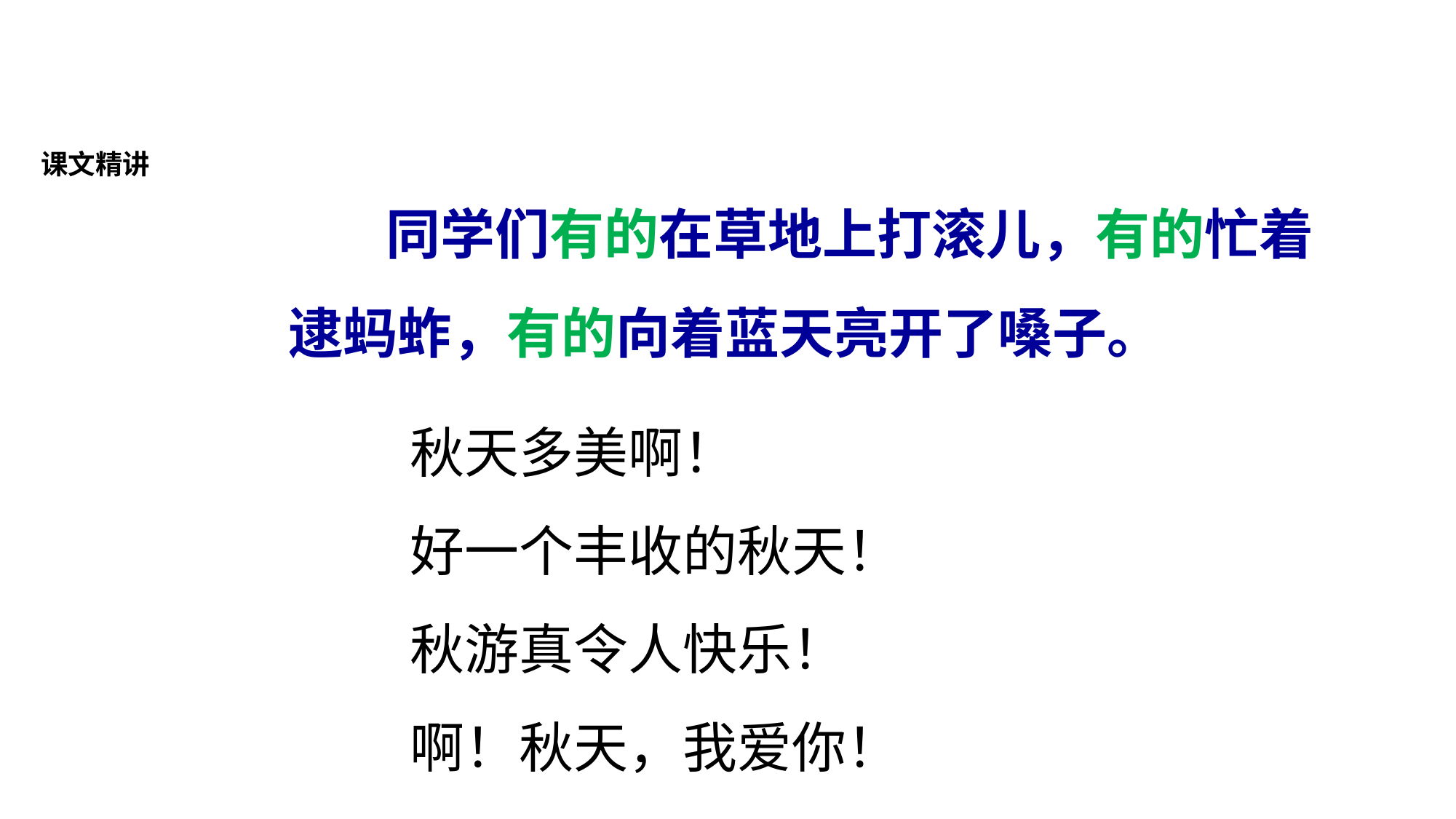

课文精讲
      同学们有的在草地上打滚儿，有的忙着逮蚂蚱，有的向着蓝天亮开了嗓子。
秋天多美啊！
好一个丰收的秋天！
秋游真令人快乐！
啊！秋天，我爱你！